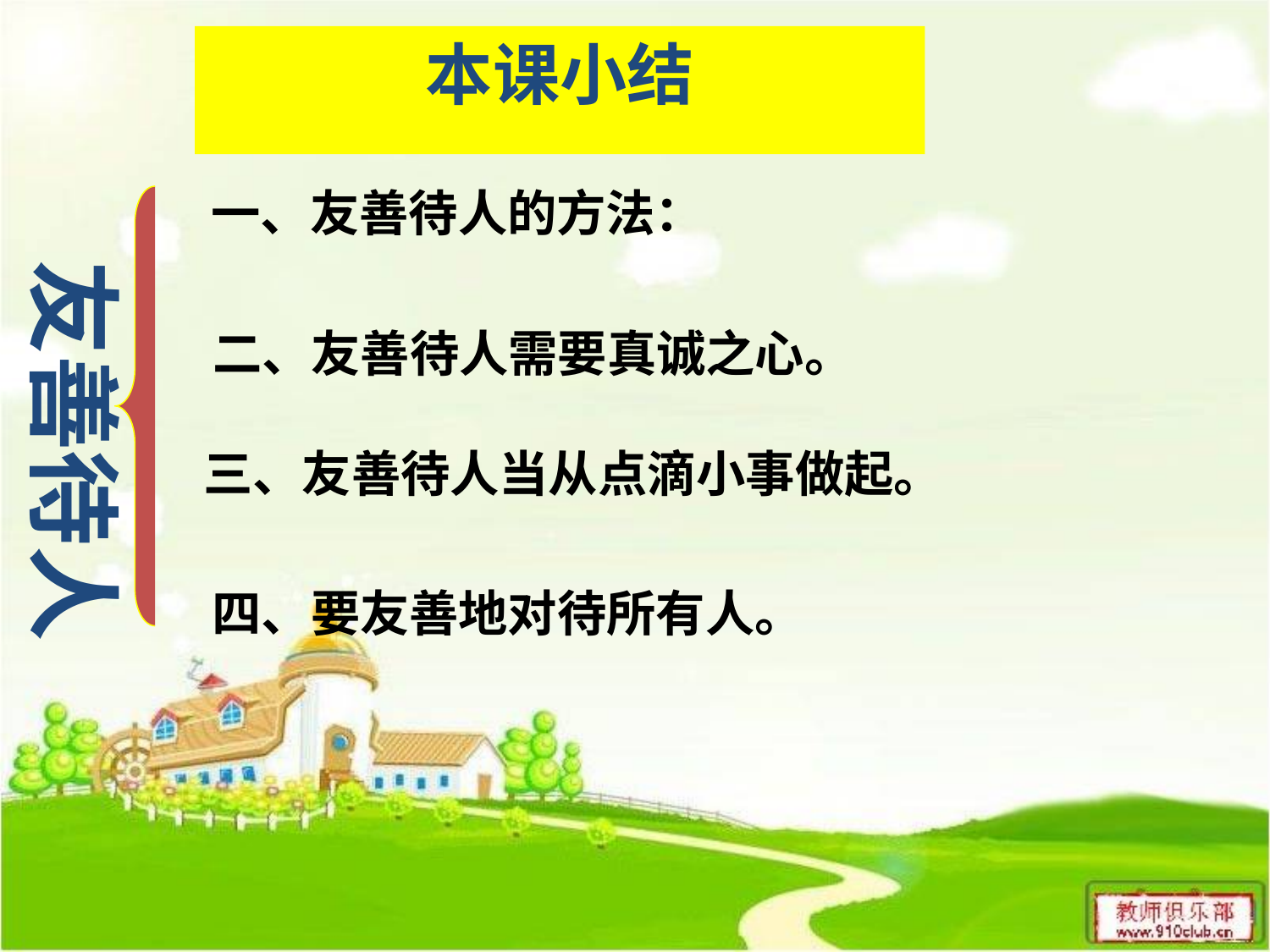

本课小结

友善待人

一、友善待人的方法：

二、友善待人需要真诚之心。
三、友善待人当从点滴小事做起。

四、要友善地对待所有人。